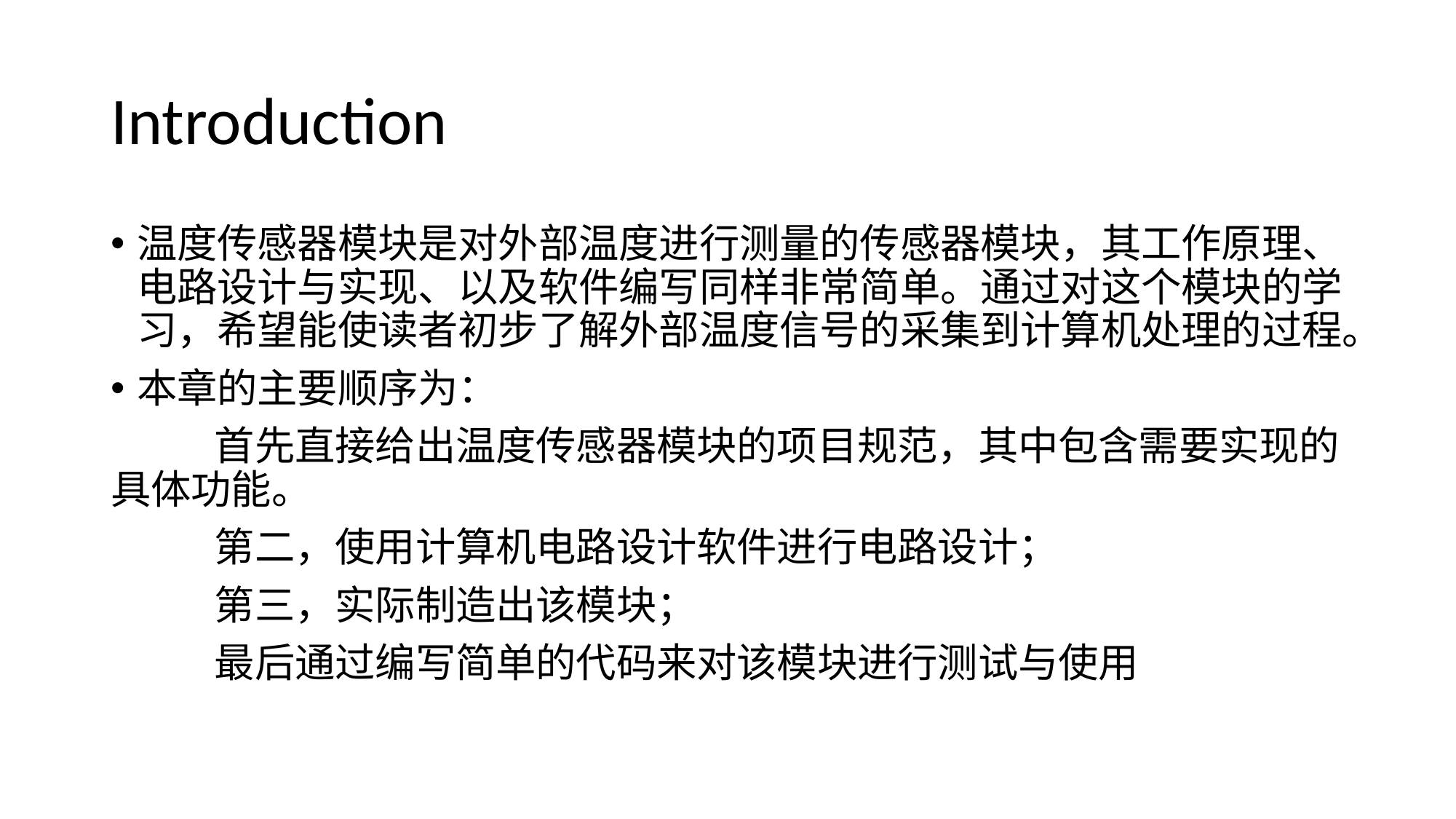

# Introduction
温度传感器模块是对外部温度进行测量的传感器模块，其工作原理、电路设计与实现、以及软件编写同样非常简单。通过对这个模块的学习，希望能使读者初步了解外部温度信号的采集到计算机处理的过程。
本章的主要顺序为：
	首先直接给出温度传感器模块的项目规范，其中包含需要实现的具体功能。
	第二，使用计算机电路设计软件进行电路设计；
	第三，实际制造出该模块；
	最后通过编写简单的代码来对该模块进行测试与使用